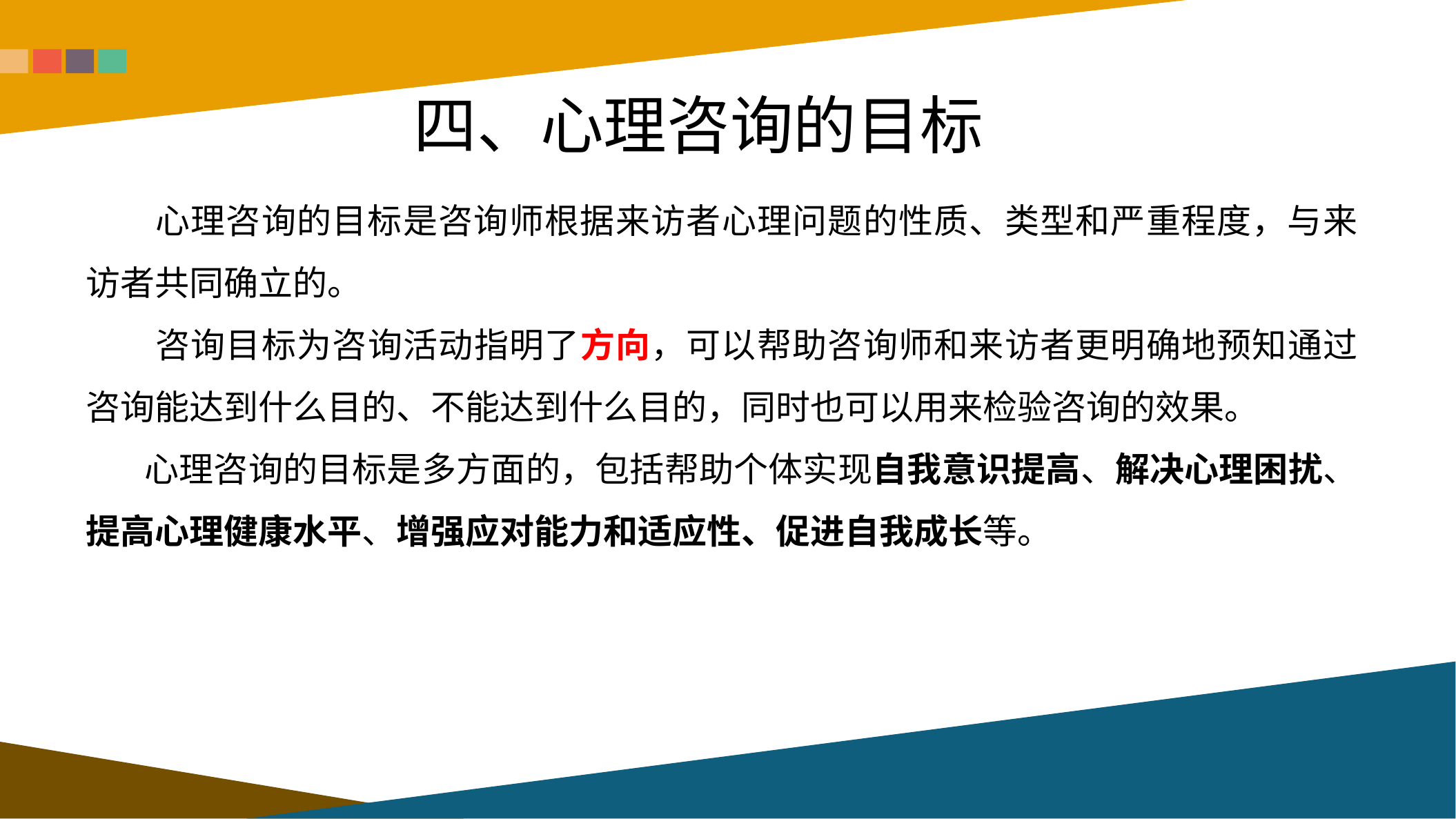

四、心理咨询的目标
   心理咨询的目标是咨询师根据来访者心理问题的性质、类型和严重程度，与来访者共同确立的。
   咨询目标为咨询活动指明了方向，可以帮助咨询师和来访者更明确地预知通过咨询能达到什么目的、不能达到什么目的，同时也可以用来检验咨询的效果。
  心理咨询的目标是多方面的，包括帮助个体实现自我意识提高、解决心理困扰、提高心理健康水平、增强应对能力和适应性、促进自我成长等。